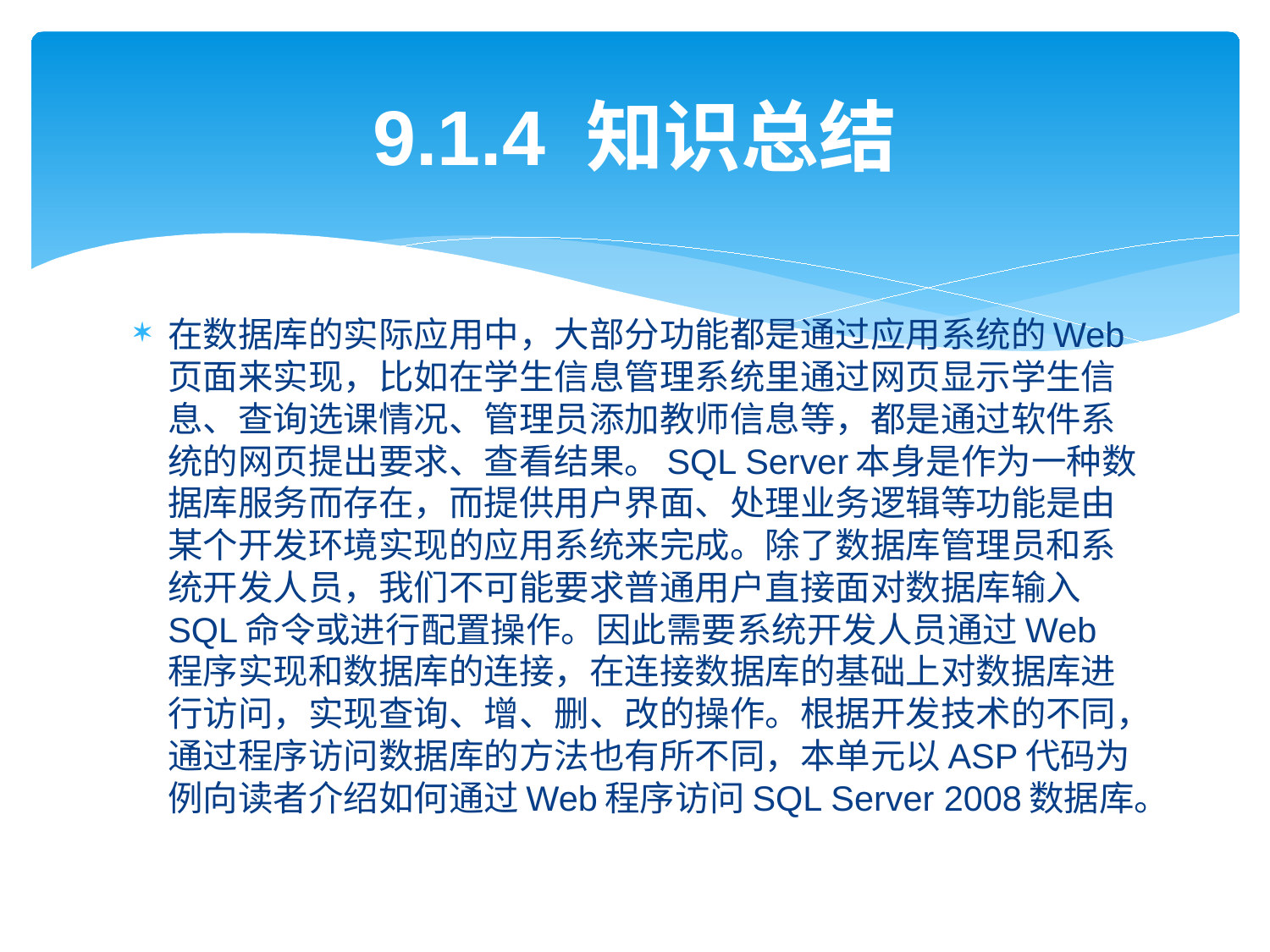

# 9.1.4 知识总结
在数据库的实际应用中，大部分功能都是通过应用系统的Web页面来实现，比如在学生信息管理系统里通过网页显示学生信息、查询选课情况、管理员添加教师信息等，都是通过软件系统的网页提出要求、查看结果。SQL Server本身是作为一种数据库服务而存在，而提供用户界面、处理业务逻辑等功能是由某个开发环境实现的应用系统来完成。除了数据库管理员和系统开发人员，我们不可能要求普通用户直接面对数据库输入SQL命令或进行配置操作。因此需要系统开发人员通过Web程序实现和数据库的连接，在连接数据库的基础上对数据库进行访问，实现查询、增、删、改的操作。根据开发技术的不同，通过程序访问数据库的方法也有所不同，本单元以ASP代码为例向读者介绍如何通过Web程序访问SQL Server 2008数据库。